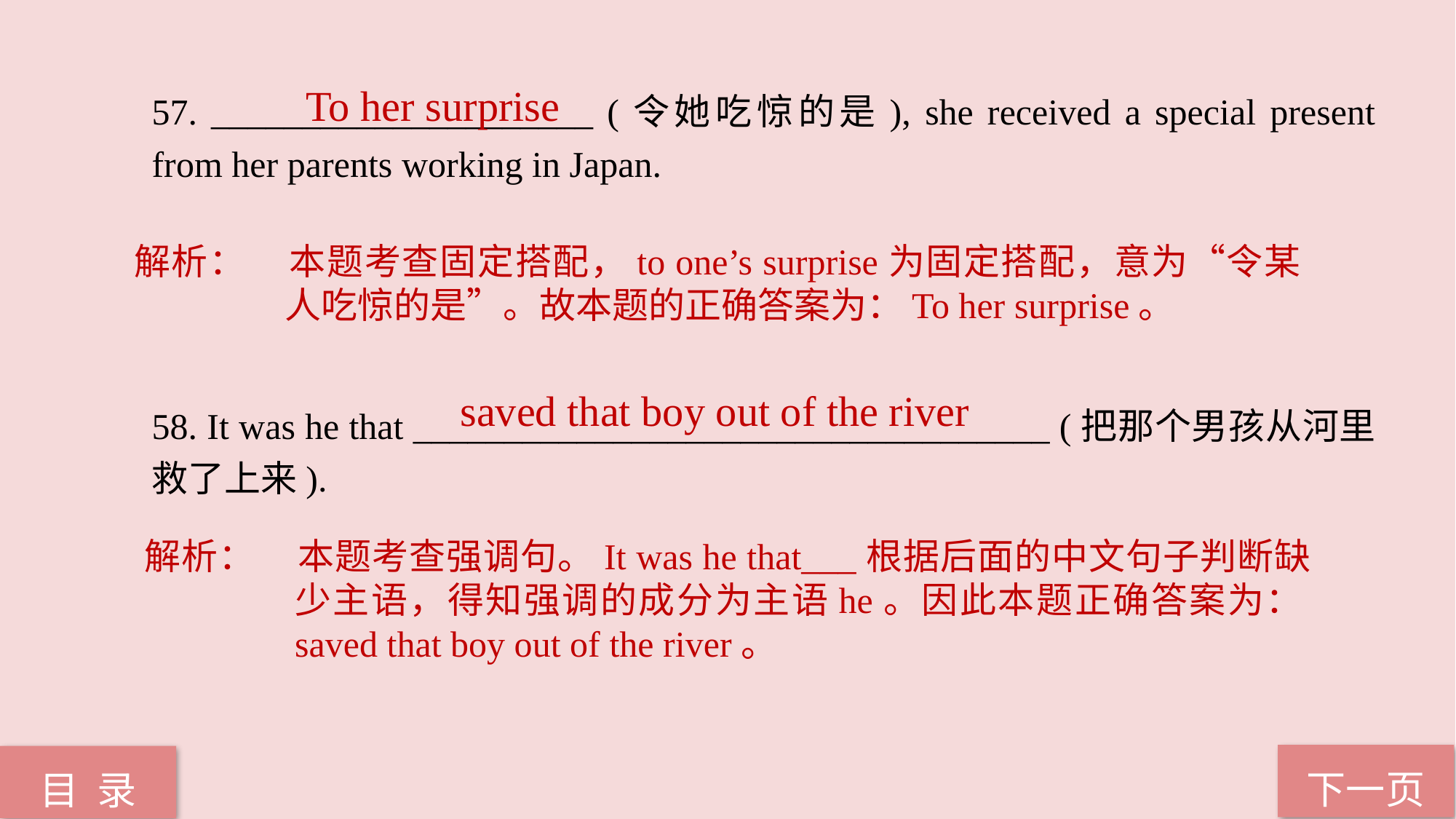

To her surprise
57. _____________________ (令她吃惊的是), she received a special present from her parents working in Japan.

58. It was he that ___________________________________ (把那个男孩从河里救了上来).
解析：	本题考查固定搭配，to one’s surprise为固定搭配，意为“令某人吃惊的是”。故本题的正确答案为：To her surprise。
saved that boy out of the river
解析：	本题考查强调句。It was he that___根据后面的中文句子判断缺少主语，得知强调的成分为主语he。因此本题正确答案为：saved that boy out of the river。